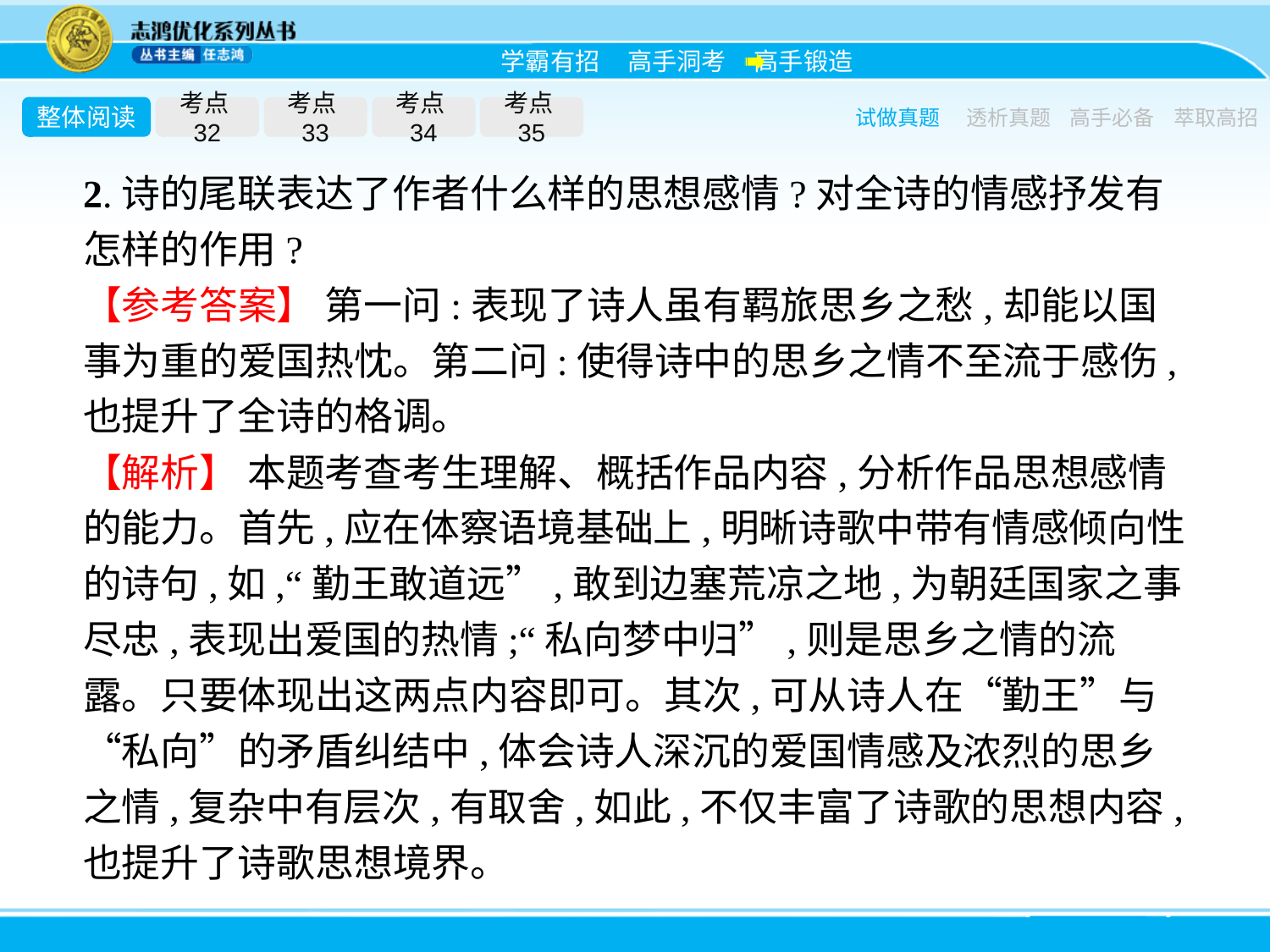

整体阅读
考点32
考点33
考点34
考点35
试做真题
透析真题
高手必备
萃取高招
2.诗的尾联表达了作者什么样的思想感情?对全诗的情感抒发有怎样的作用?
【参考答案】 第一问:表现了诗人虽有羁旅思乡之愁,却能以国事为重的爱国热忱。第二问:使得诗中的思乡之情不至流于感伤,也提升了全诗的格调。
【解析】 本题考查考生理解、概括作品内容,分析作品思想感情的能力。首先,应在体察语境基础上,明晰诗歌中带有情感倾向性的诗句,如,“勤王敢道远”,敢到边塞荒凉之地,为朝廷国家之事尽忠,表现出爱国的热情;“私向梦中归”,则是思乡之情的流露。只要体现出这两点内容即可。其次,可从诗人在“勤王”与“私向”的矛盾纠结中,体会诗人深沉的爱国情感及浓烈的思乡之情,复杂中有层次,有取舍,如此,不仅丰富了诗歌的思想内容,也提升了诗歌思想境界。